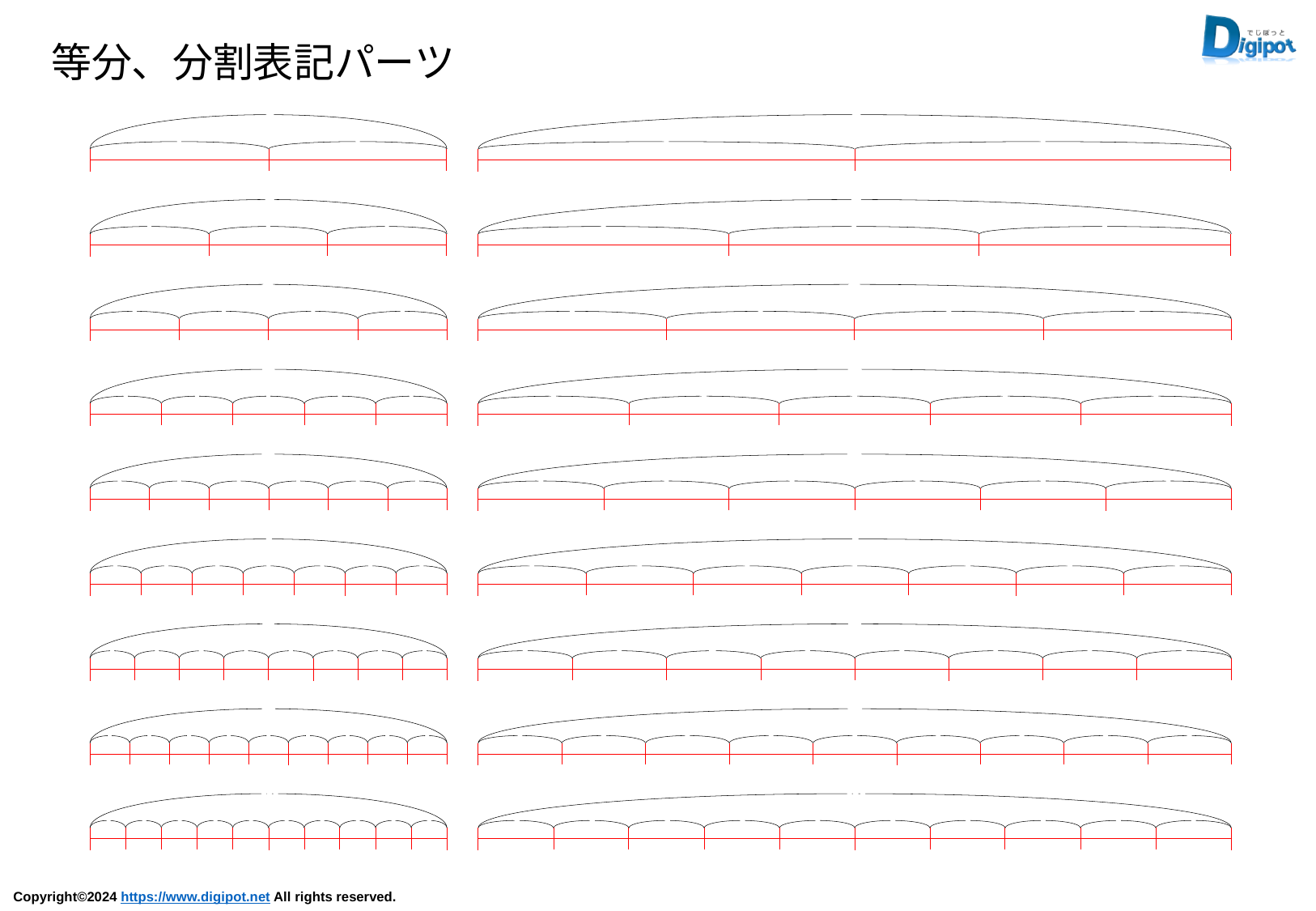

等分、分割表記パーツ
2

1
1

2

1
1

3

1
1
1

3

1
1
1

4

1
1
1
1

4

1
1
1
1

5

1
1
1
1
1

5

1
1
1
1
1

6

1
1
1
1
1
1

6

1
1
1
1
1
1

7

1
1
1
1
1
1
1

7

1
1
1
1
1
1
1

8

1
1
1
1
1
1
1
1

8

1
1
1
1
1
1
1
1

9

1
1
1
1
1
1
1
1
1

9

1
1
1
1
1
1
1
1
1

10

1
1
1
1
1
1
1
1
1
1

10

1
1
1
1
1
1
1
1
1
1